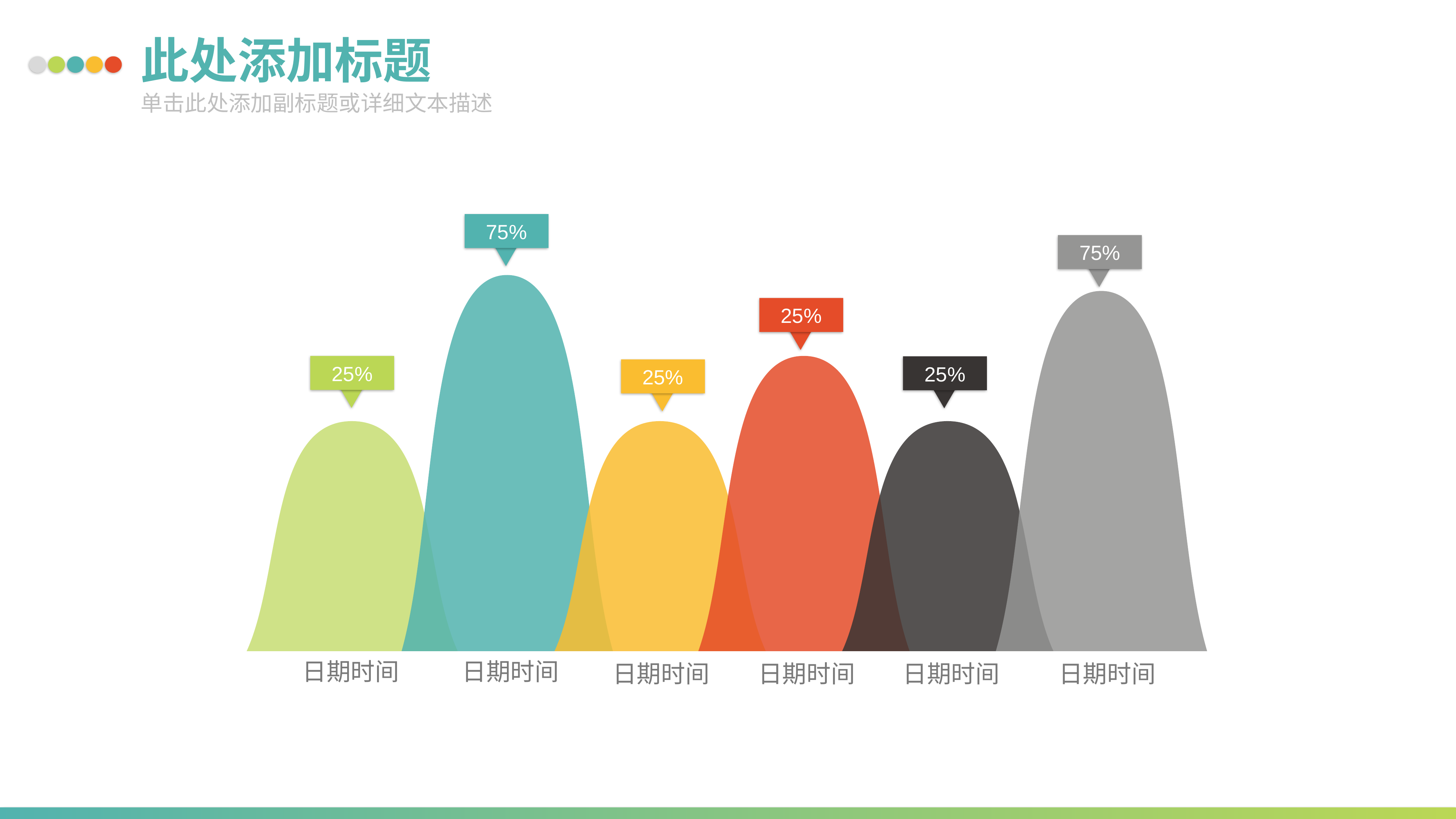

此处添加标题
单击此处添加副标题或详细文本描述
75%

75%

25%

25%

25%

25%

日期时间
日期时间
日期时间
日期时间
日期时间
日期时间